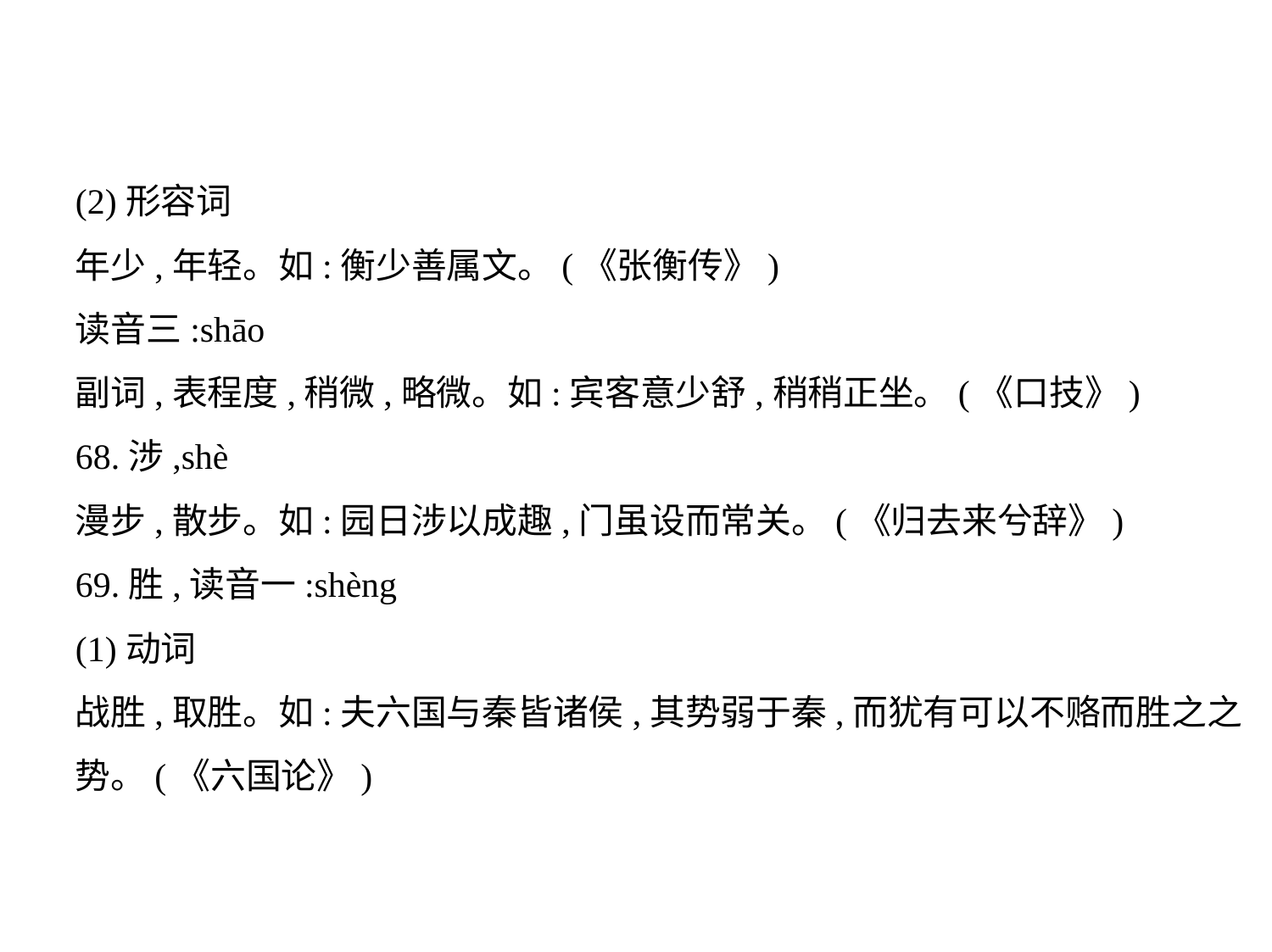

(2)形容词
年少,年轻。如:衡少善属文。(《张衡传》)
读音三:shāo
副词,表程度,稍微,略微。如:宾客意少舒,稍稍正坐。(《口技》)
68.涉,shè
漫步,散步。如:园日涉以成趣,门虽设而常关。(《归去来兮辞》)
69.胜,读音一:shèng
(1)动词
战胜,取胜。如:夫六国与秦皆诸侯,其势弱于秦,而犹有可以不赂而胜之之
势。(《六国论》)